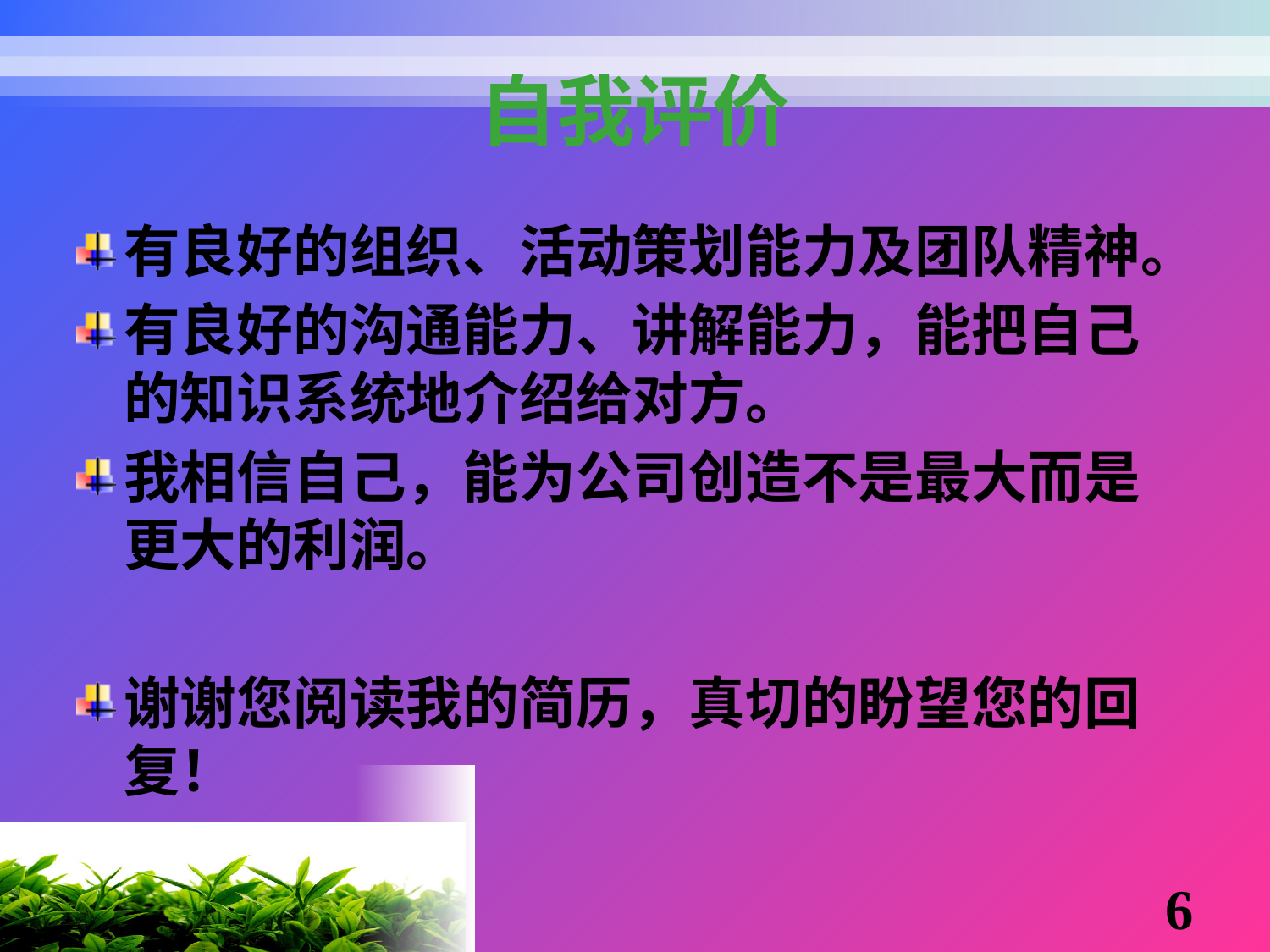

# 自我评价
有良好的组织、活动策划能力及团队精神。
有良好的沟通能力、讲解能力，能把自己的知识系统地介绍给对方。
我相信自己，能为公司创造不是最大而是更大的利润。

谢谢您阅读我的简历，真切的盼望您的回复！
6